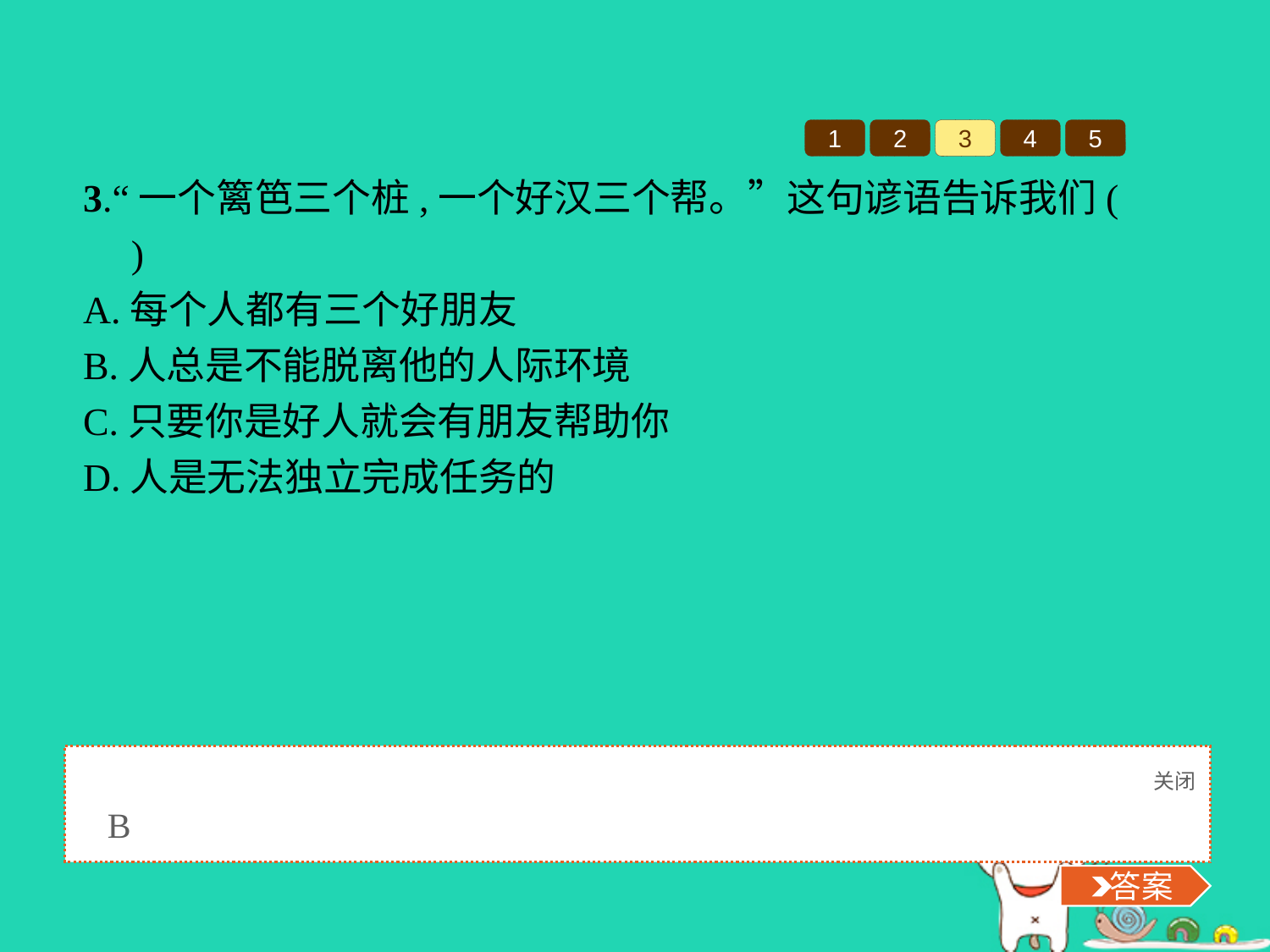

1
2
3
4
5
3.“一个篱笆三个桩,一个好汉三个帮。”这句谚语告诉我们(　　)
A.每个人都有三个好朋友
B.人总是不能脱离他的人际环境
C.只要你是好人就会有朋友帮助你
D.人是无法独立完成任务的

关闭
  答案

B
  答案